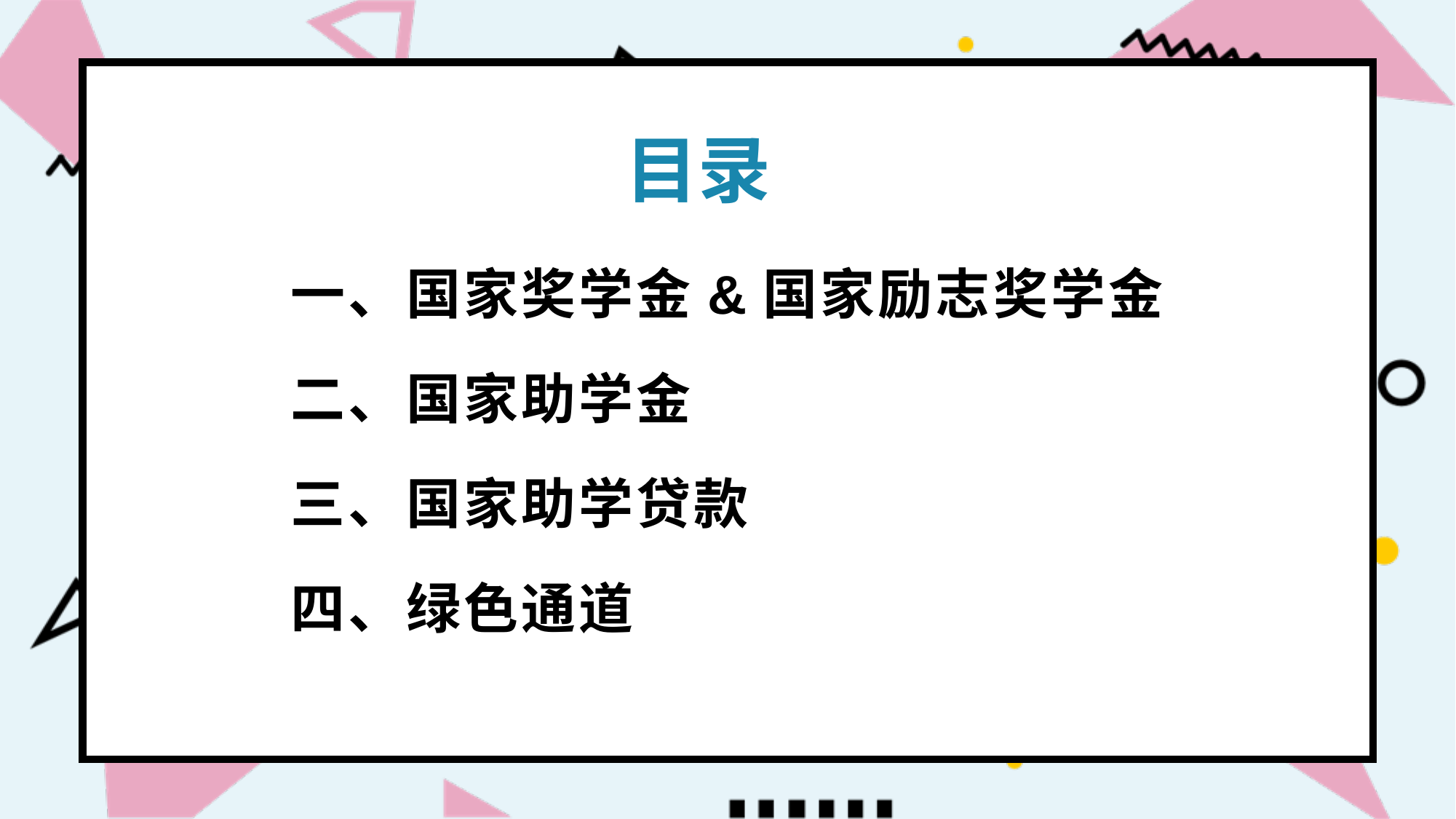

目录
一、国家奖学金&国家励志奖学金
二、国家助学金
三、国家助学贷款
四、绿色通道